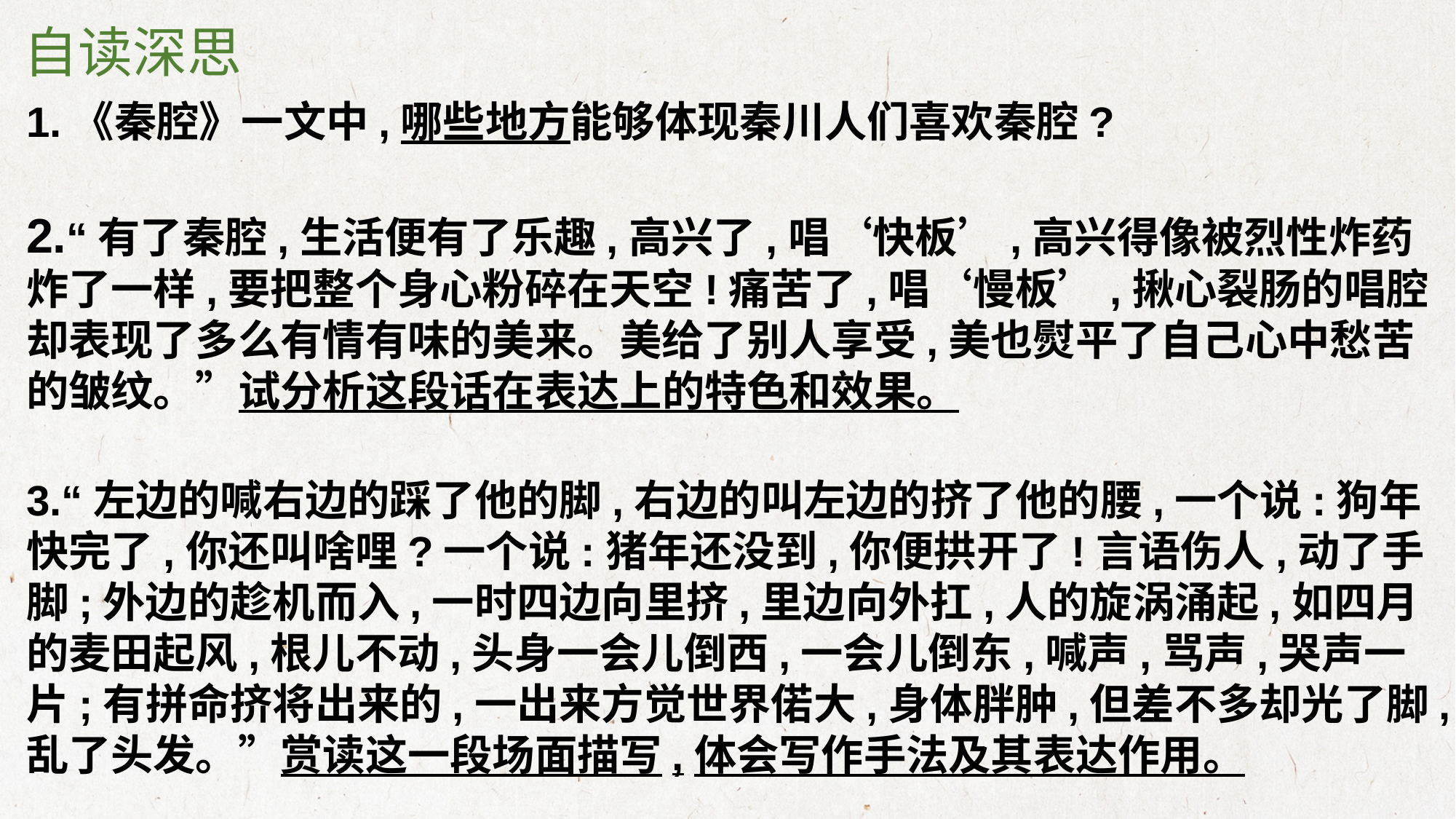

自读深思
1.《秦腔》一文中,哪些地方能够体现秦川人们喜欢秦腔?

2.“有了秦腔,生活便有了乐趣,高兴了,唱‘快板’,高兴得像被烈性炸药炸了一样,要把整个身心粉碎在天空!痛苦了,唱‘慢板’,揪心裂肠的唱腔却表现了多么有情有味的美来。美给了别人享受,美也熨平了自己心中愁苦的皱纹。”试分析这段话在表达上的特色和效果。

3.“左边的喊右边的踩了他的脚,右边的叫左边的挤了他的腰,一个说:狗年快完了,你还叫啥哩?一个说:猪年还没到,你便拱开了!言语伤人,动了手脚;外边的趁机而入,一时四边向里挤,里边向外扛,人的旋涡涌起,如四月的麦田起风,根儿不动,头身一会儿倒西,一会儿倒东,喊声,骂声,哭声一片;有拼命挤将出来的,一出来方觉世界偌大,身体胖肿,但差不多却光了脚,乱了头发。”赏读这一段场面描写,体会写作手法及其表达作用。